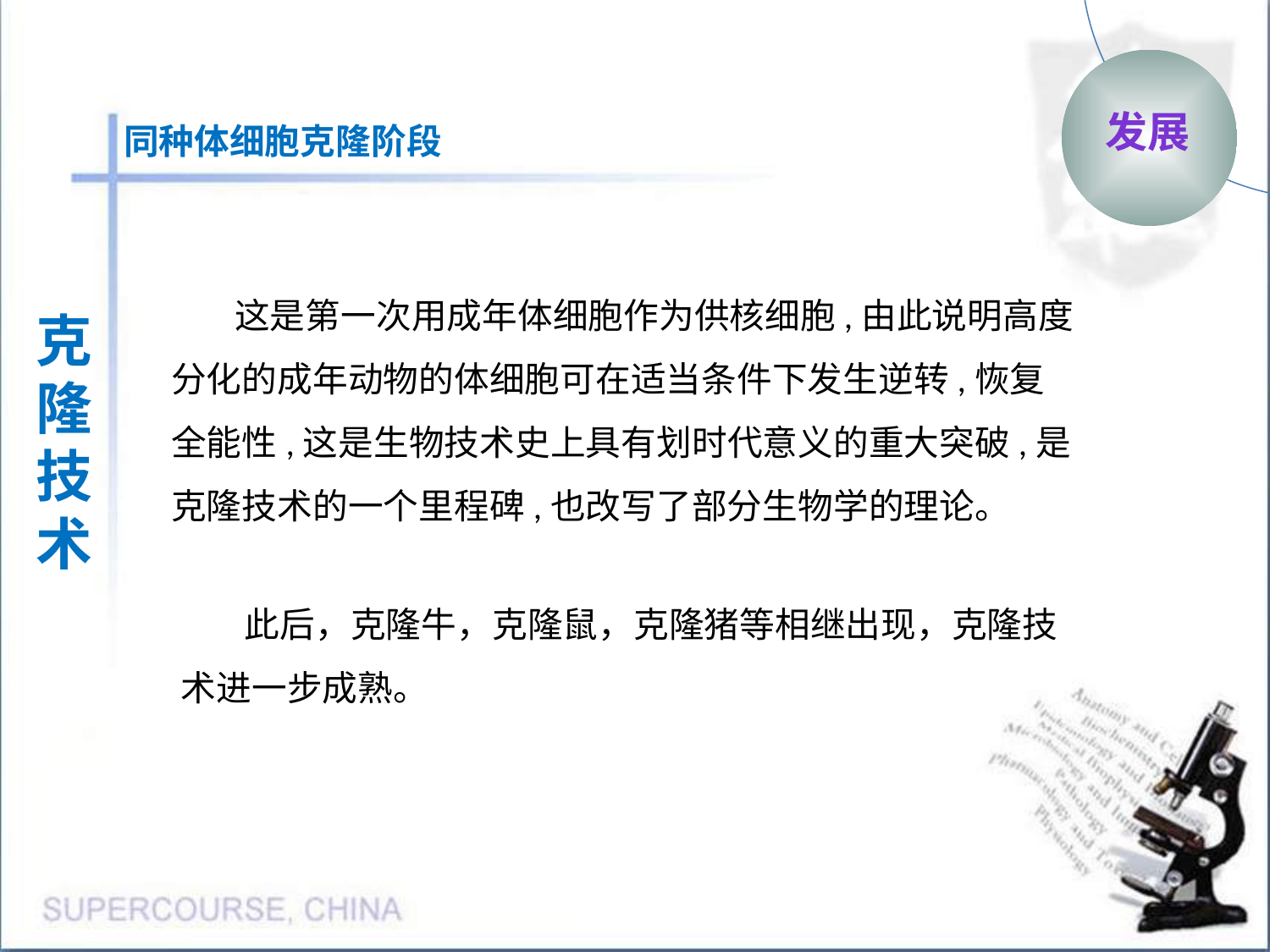

发展
同种体细胞克隆阶段
这是第一次用成年体细胞作为供核细胞,由此说明高度分化的成年动物的体细胞可在适当条件下发生逆转,恢复全能性,这是生物技术史上具有划时代意义的重大突破,是克隆技术的一个里程碑,也改写了部分生物学的理论。
克隆
技术
此后，克隆牛，克隆鼠，克隆猪等相继出现，克隆技术进一步成熟。